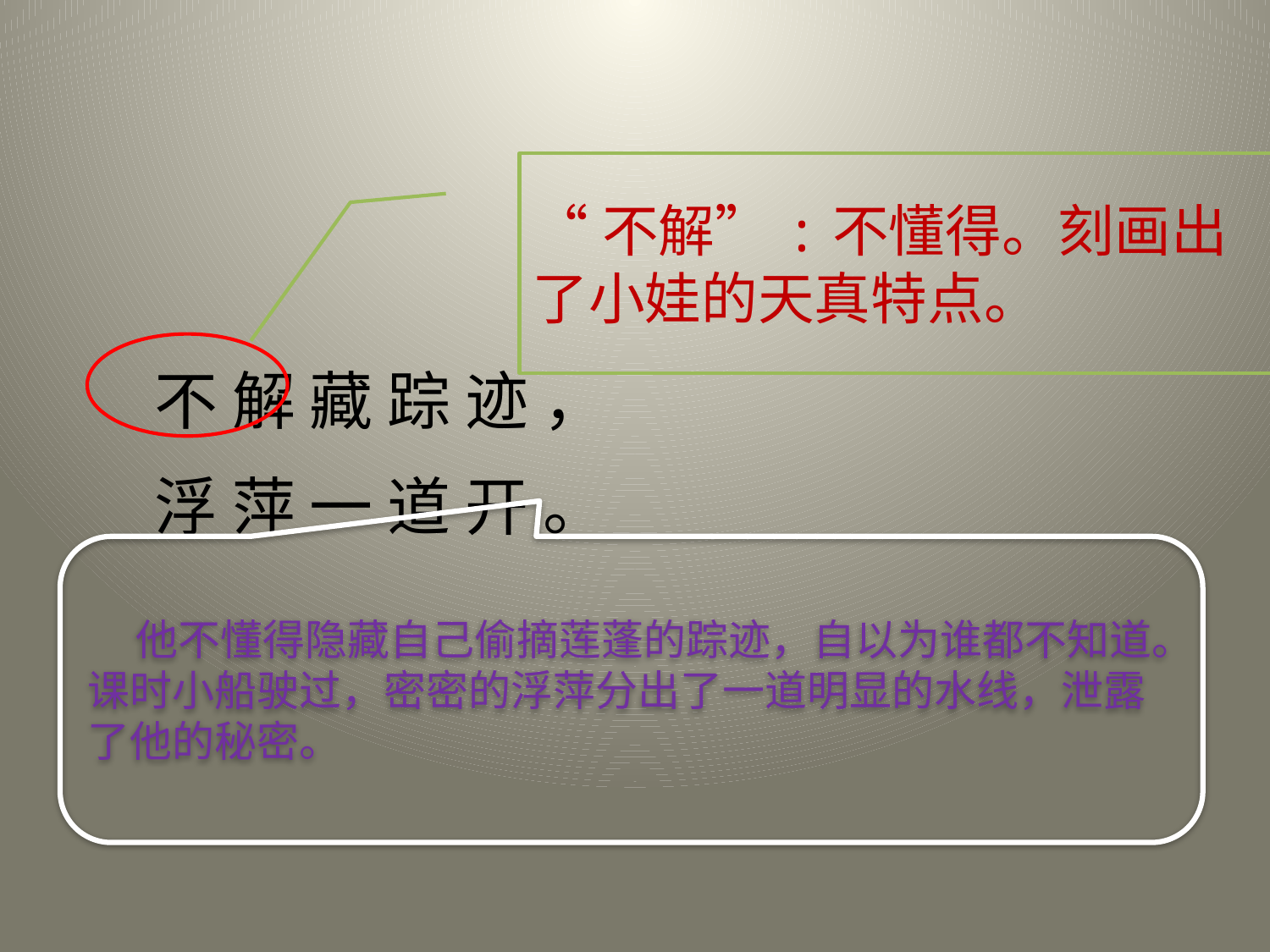

“不解”:不懂得。刻画出了小娃的天真特点。
不 解 藏 踪 迹 ，
浮 萍 一 道 开 。

    他不懂得隐藏自己偷摘莲蓬的踪迹，自以为谁都不知道。课时小船驶过，密密的浮萍分出了一道明显的水线，泄露 了他的秘密。